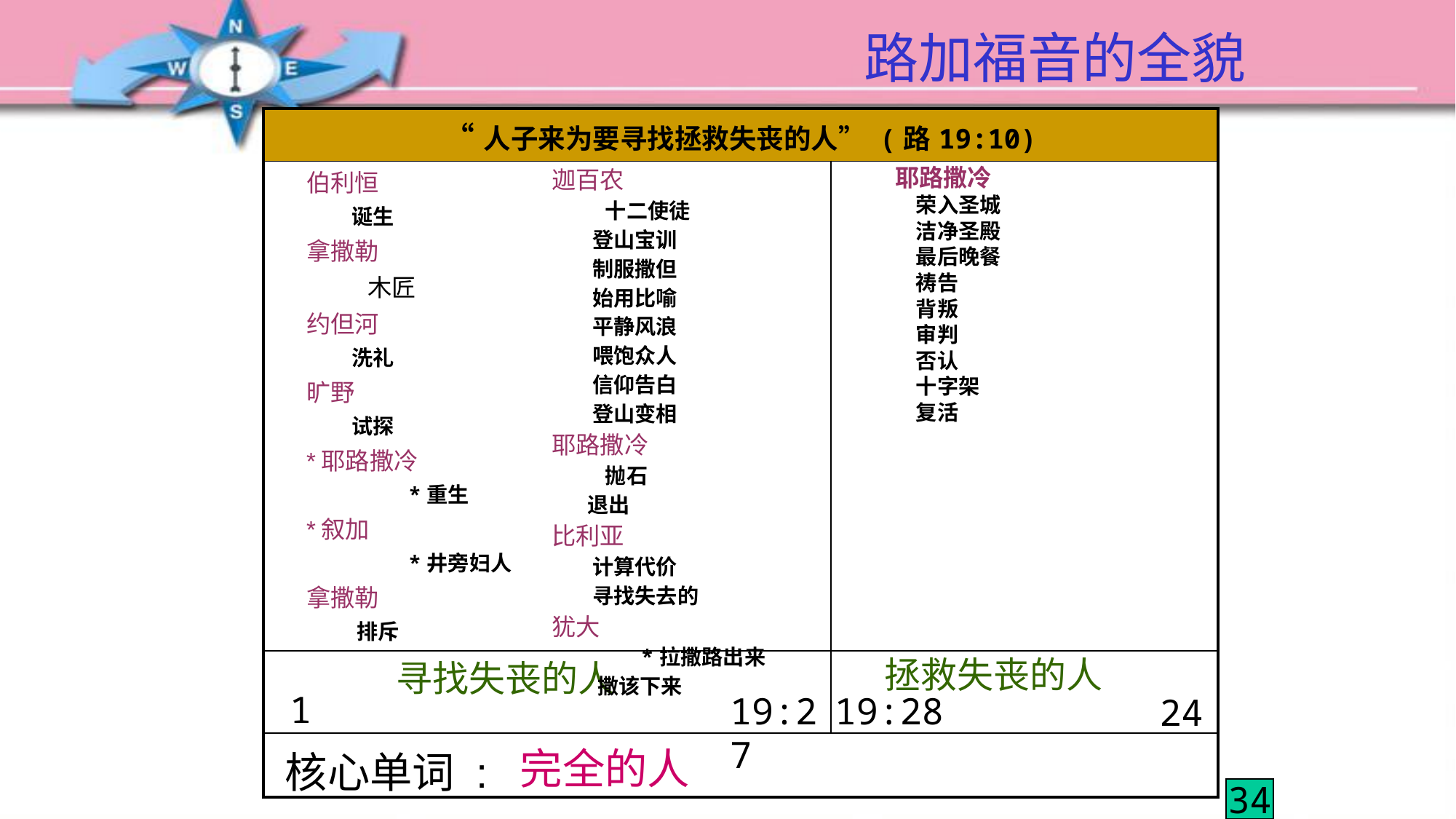

# 路加福音的全貌
| “人子来为要寻找拯救失丧的人” (路19:10) | “人子来为要寻找拯救失丧的人” (路19:10) | “人子来为要寻找拯救失丧的人” (路19:10) |
| --- | --- | --- |
| 伯利恒 诞生 拿撒勒 木匠 约但河 洗礼 旷野 试探 \*耶路撒冷 \*重生 \*叙加 \*井旁妇人 拿撒勒 排斥 | 迦百农 十二使徒 登山宝训 制服撒但 始用比喻 平静风浪 喂饱众人 信仰告白 登山变相 耶路撒冷 抛石 退出 比利亚 计算代价 寻找失去的 犹大 \*拉撒路出来 撒该下来 | 耶路撒冷 荣入圣城 洁净圣殿 最后晚餐 祷告 背叛 审判 否认 十字架 复活 |
|  |  |  |
| 核心单词 : | 核心单词 : | 核心单词 : |
拯救失丧的人
寻找失丧的人
1
19:27
19:28
24
完全的人
34